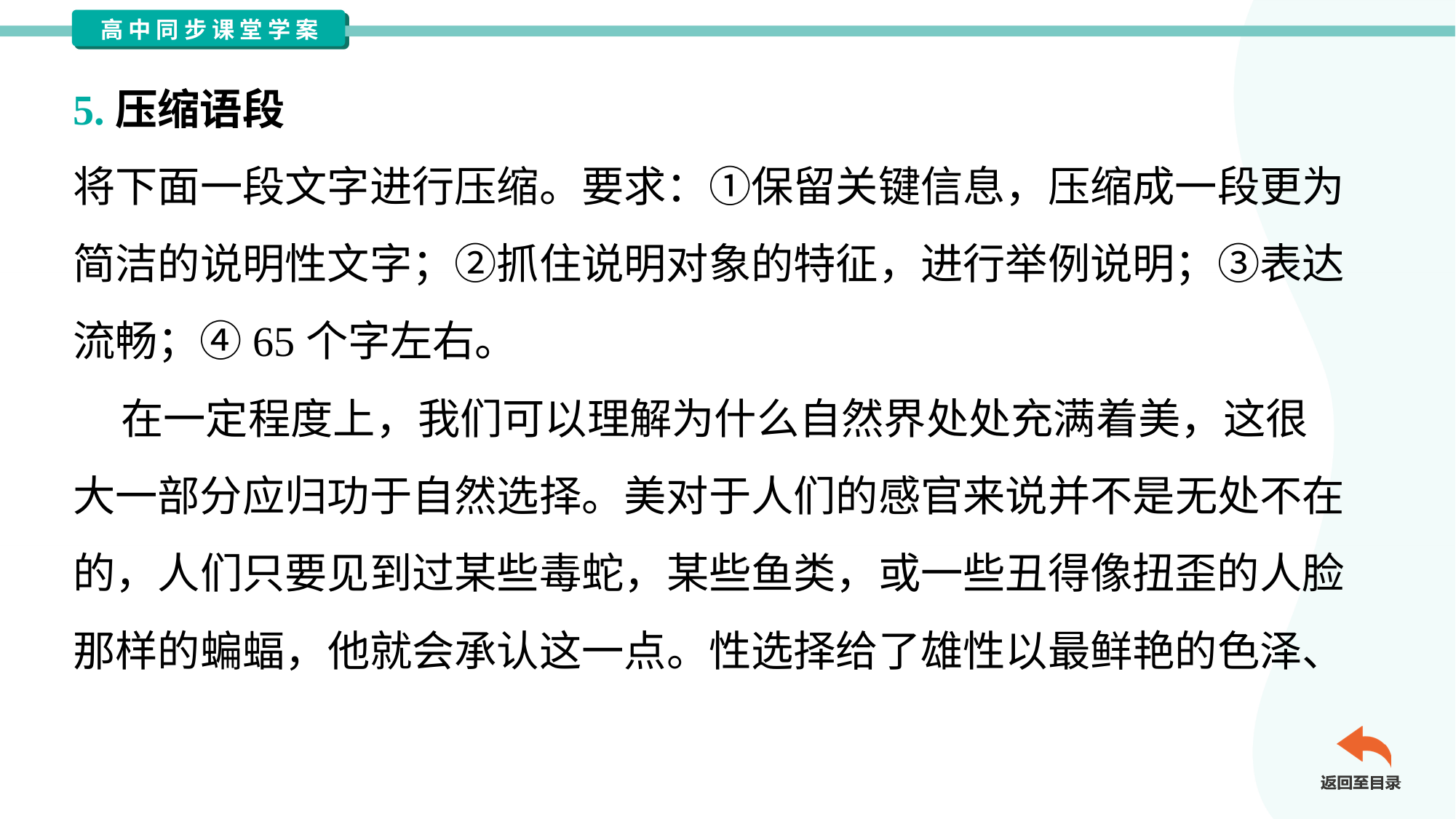

5.压缩语段
将下面一段文字进行压缩。要求：①保留关键信息，压缩成一段更为
简洁的说明性文字；②抓住说明对象的特征，进行举例说明；③表达
流畅；④65个字左右。
    在一定程度上，我们可以理解为什么自然界处处充满着美，这很
大一部分应归功于自然选择。美对于人们的感官来说并不是无处不在
的，人们只要见到过某些毒蛇，某些鱼类，或一些丑得像扭歪的人脸
那样的蝙蝠，他就会承认这一点。性选择给了雄性以最鲜艳的色泽、